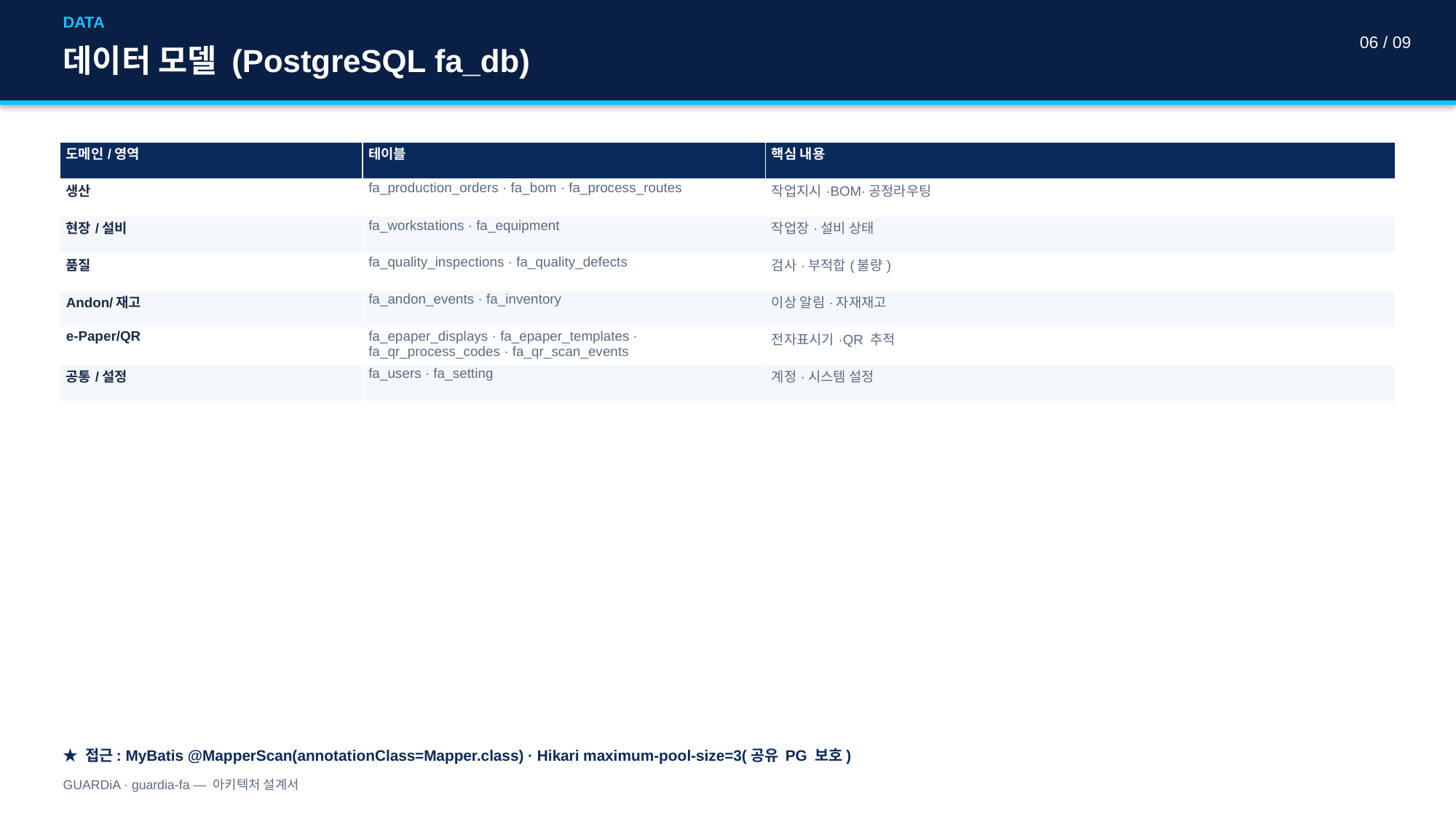

DATA
06 / 09
데이터 모델 (PostgreSQL fa_db)

| 도메인/영역 | 테이블 | 핵심 내용 |
| --- | --- | --- |
| 생산 | fa\_production\_orders · fa\_bom · fa\_process\_routes | 작업지시·BOM·공정라우팅 |
| 현장/설비 | fa\_workstations · fa\_equipment | 작업장·설비 상태 |
| 품질 | fa\_quality\_inspections · fa\_quality\_defects | 검사·부적합(불량) |
| Andon/재고 | fa\_andon\_events · fa\_inventory | 이상 알림·자재재고 |
| e-Paper/QR | fa\_epaper\_displays · fa\_epaper\_templates · fa\_qr\_process\_codes · fa\_qr\_scan\_events | 전자표시기·QR 추적 |
| 공통/설정 | fa\_users · fa\_setting | 계정·시스템 설정 |
★ 접근: MyBatis @MapperScan(annotationClass=Mapper.class) · Hikari maximum-pool-size=3(공유 PG 보호)
GUARDiA · guardia-fa — 아키텍처 설계서